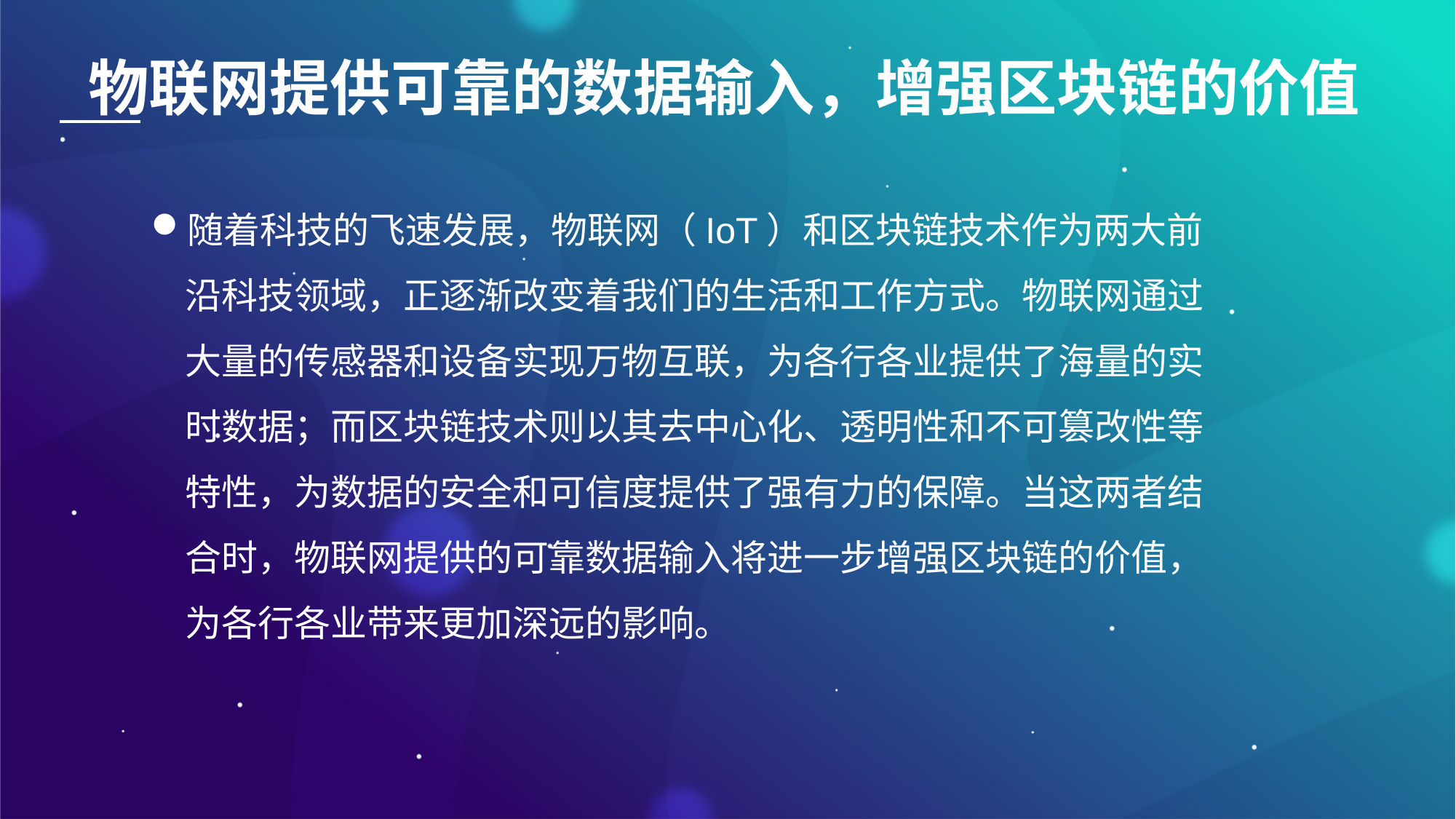

物联网提供可靠的数据输入，增强区块链的价值
随着科技的飞速发展，物联网（IoT）和区块链技术作为两大前沿科技领域，正逐渐改变着我们的生活和工作方式。物联网通过大量的传感器和设备实现万物互联，为各行各业提供了海量的实时数据；而区块链技术则以其去中心化、透明性和不可篡改性等特性，为数据的安全和可信度提供了强有力的保障。当这两者结合时，物联网提供的可靠数据输入将进一步增强区块链的价值，为各行各业带来更加深远的影响。